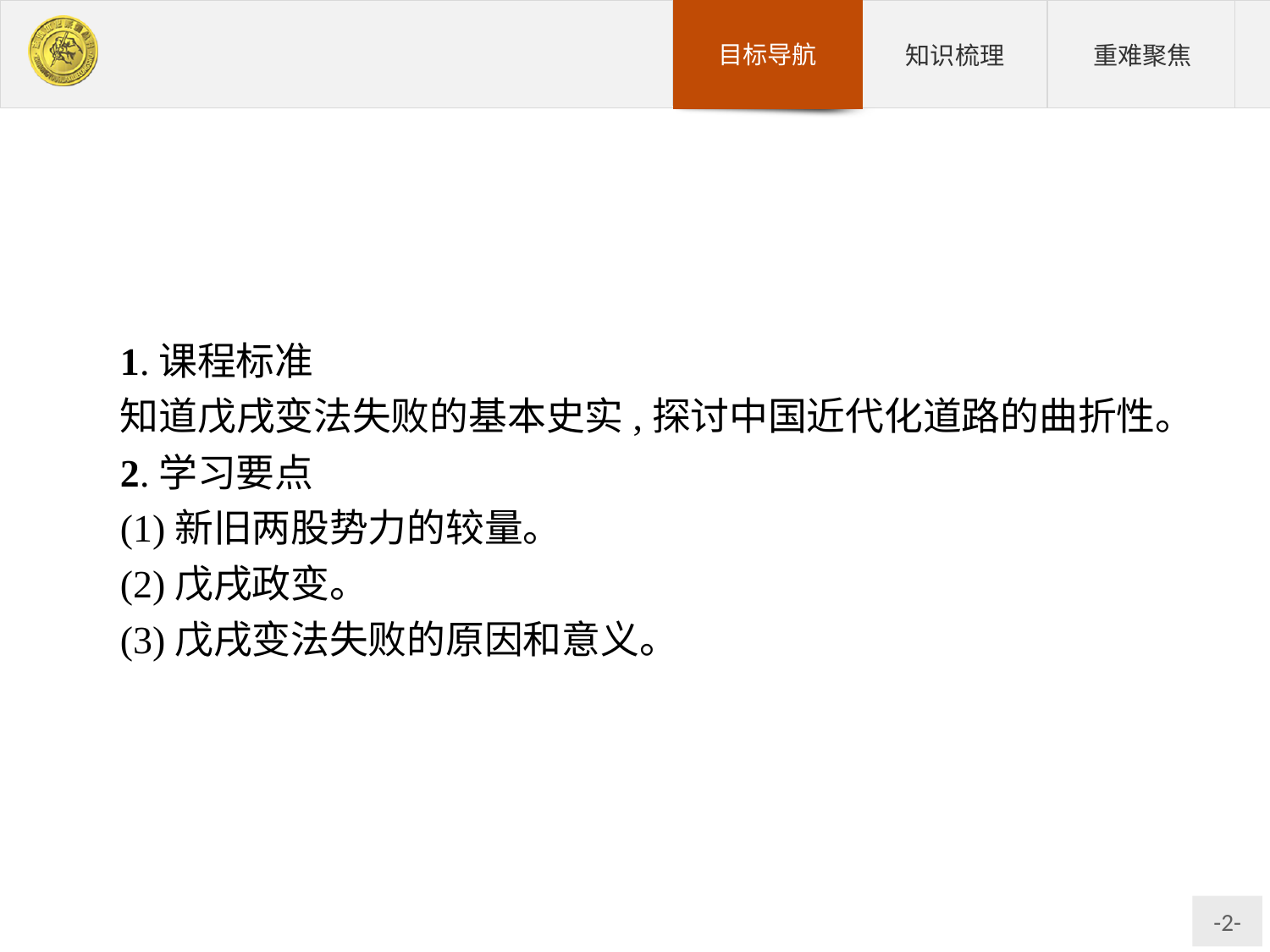

1.课程标准
知道戊戌变法失败的基本史实,探讨中国近代化道路的曲折性。
2.学习要点
(1)新旧两股势力的较量。
(2)戊戌政变。
(3)戊戌变法失败的原因和意义。